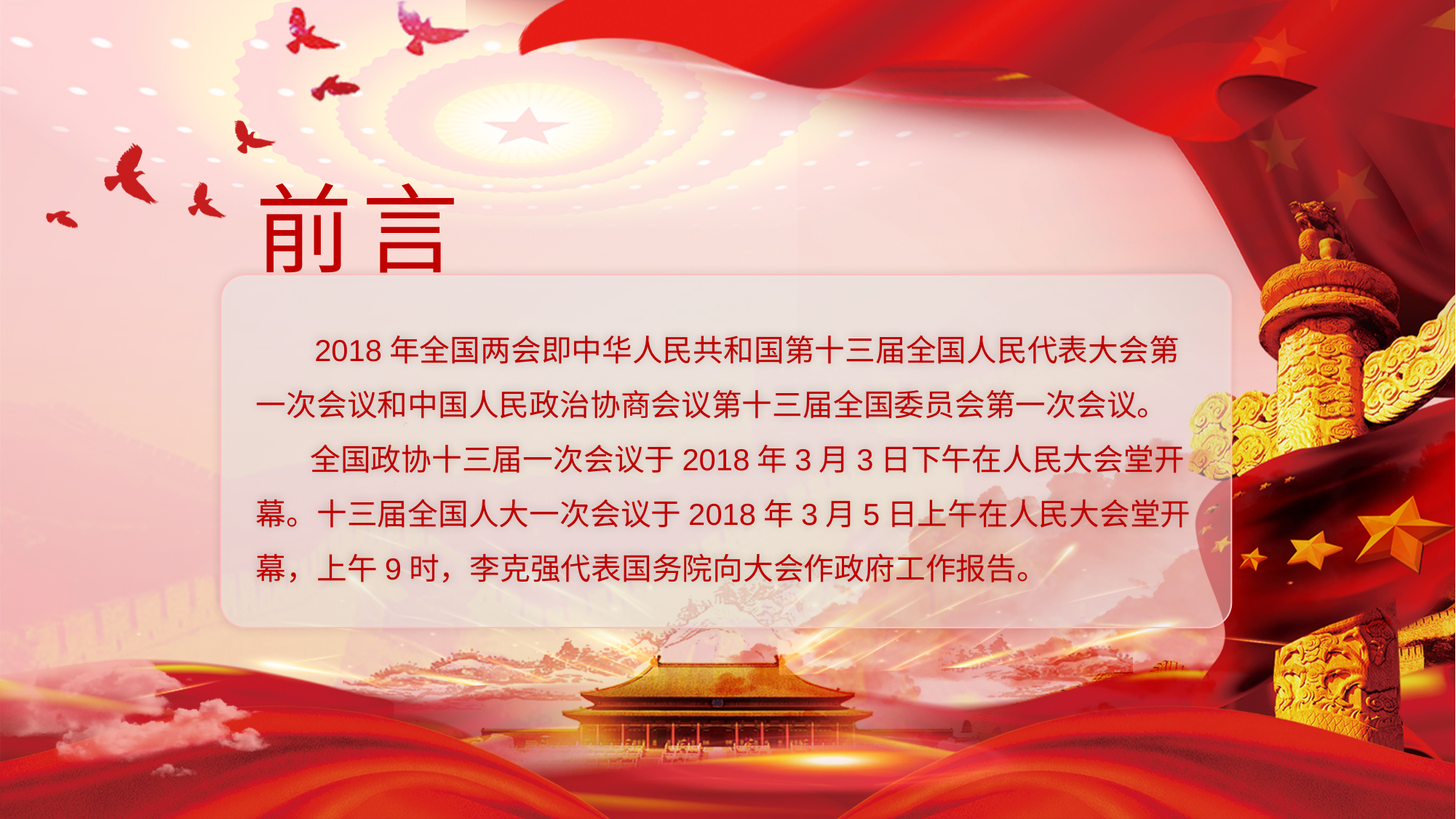

前 言

       2018年全国两会即中华人民共和国第十三届全国人民代表大会第一次会议和中国人民政治协商会议第十三届全国委员会第一次会议。
       全国政协十三届一次会议于2018年3月3日下午在人民大会堂开幕。十三届全国人大一次会议于2018年3月5日上午在人民大会堂开幕，上午9时，李克强代表国务院向大会作政府工作报告。